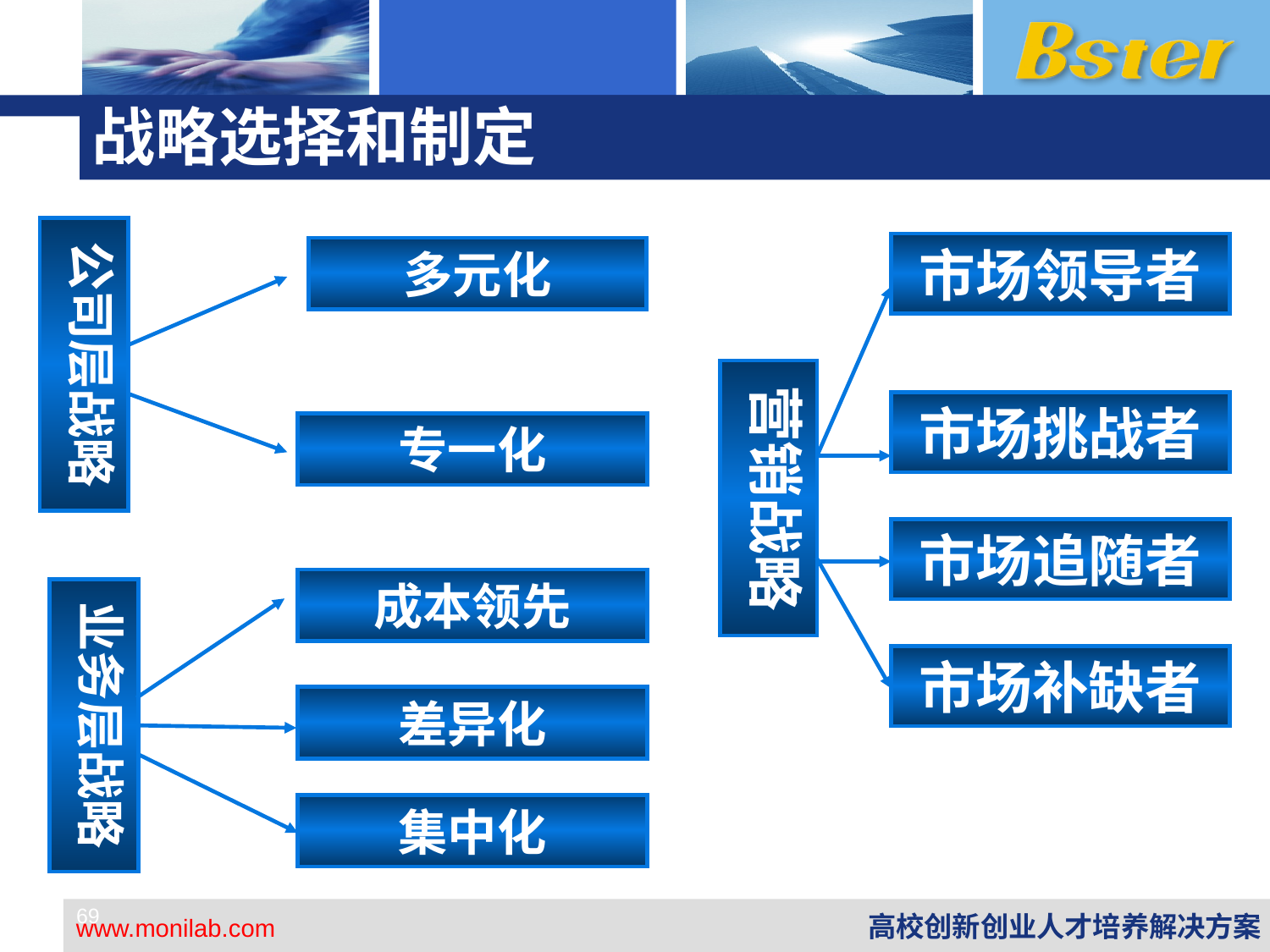

# 战略选择和制定
公司层战略
市场领导者
多元化

营销战略
市场挑战者

专一化

市场追随者

成本领先
业务层战略

市场补缺者
差异化

集中化

69